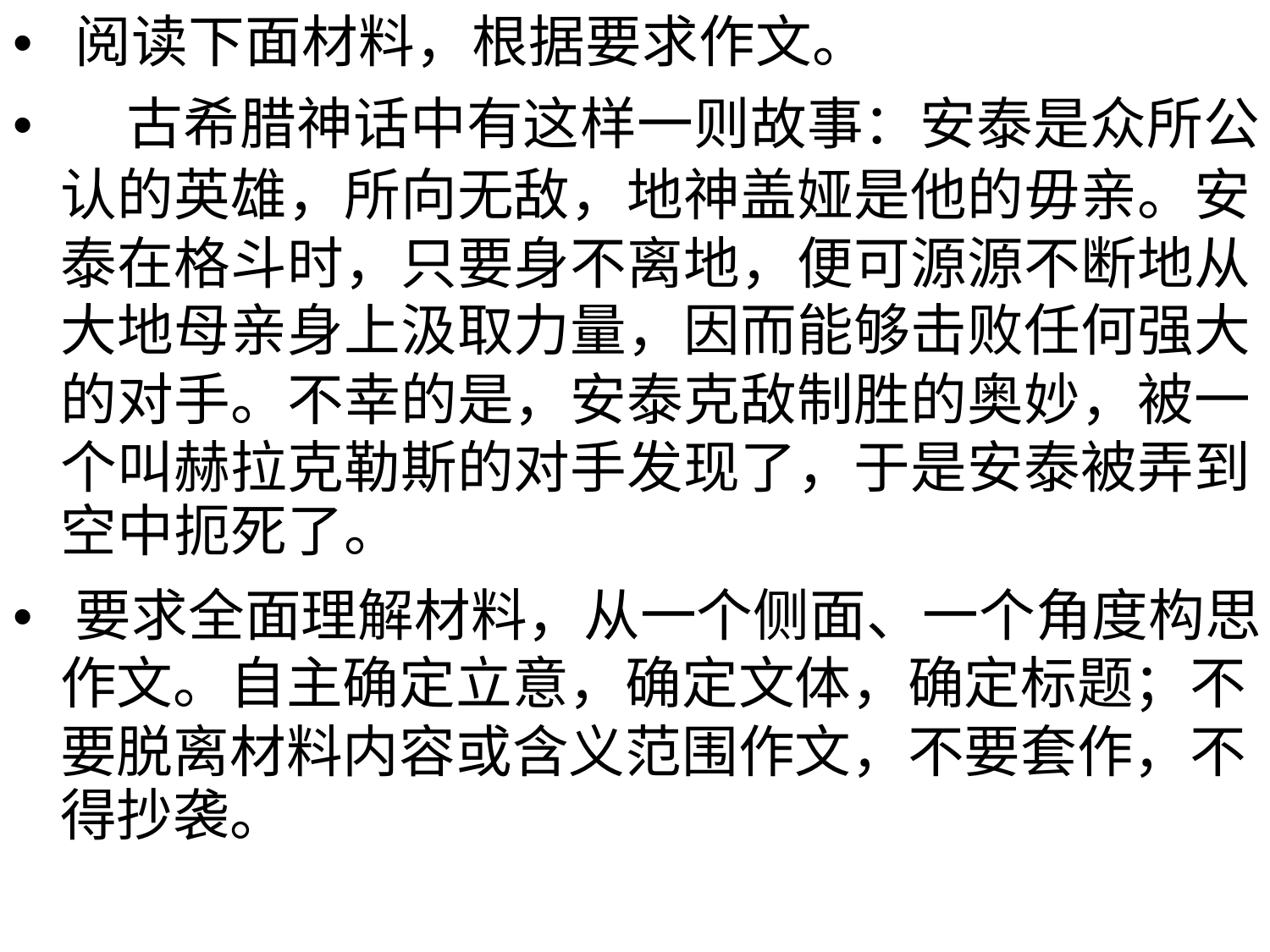

• 阅读下面材料，根据要求作文。
• 古希腊神话中有这样一则故事：安泰是众所公
认的英雄，所向无敌，地神盖娅是他的毋亲。安
泰在格斗时，只要身不离地，便可源源不断地从
大地母亲身上汲取力量，因而能够击败任何强大
的对手。不幸的是，安泰克敌制胜的奥妙，被一
个叫赫拉克勒斯的对手发现了，于是安泰被弄到
空中扼死了。
• 要求全面理解材料，从一个侧面、一个角度构思
作文。自主确定立意，确定文体，确定标题；不
要脱离材料内容或含义范围作文，不要套作，不
得抄袭。